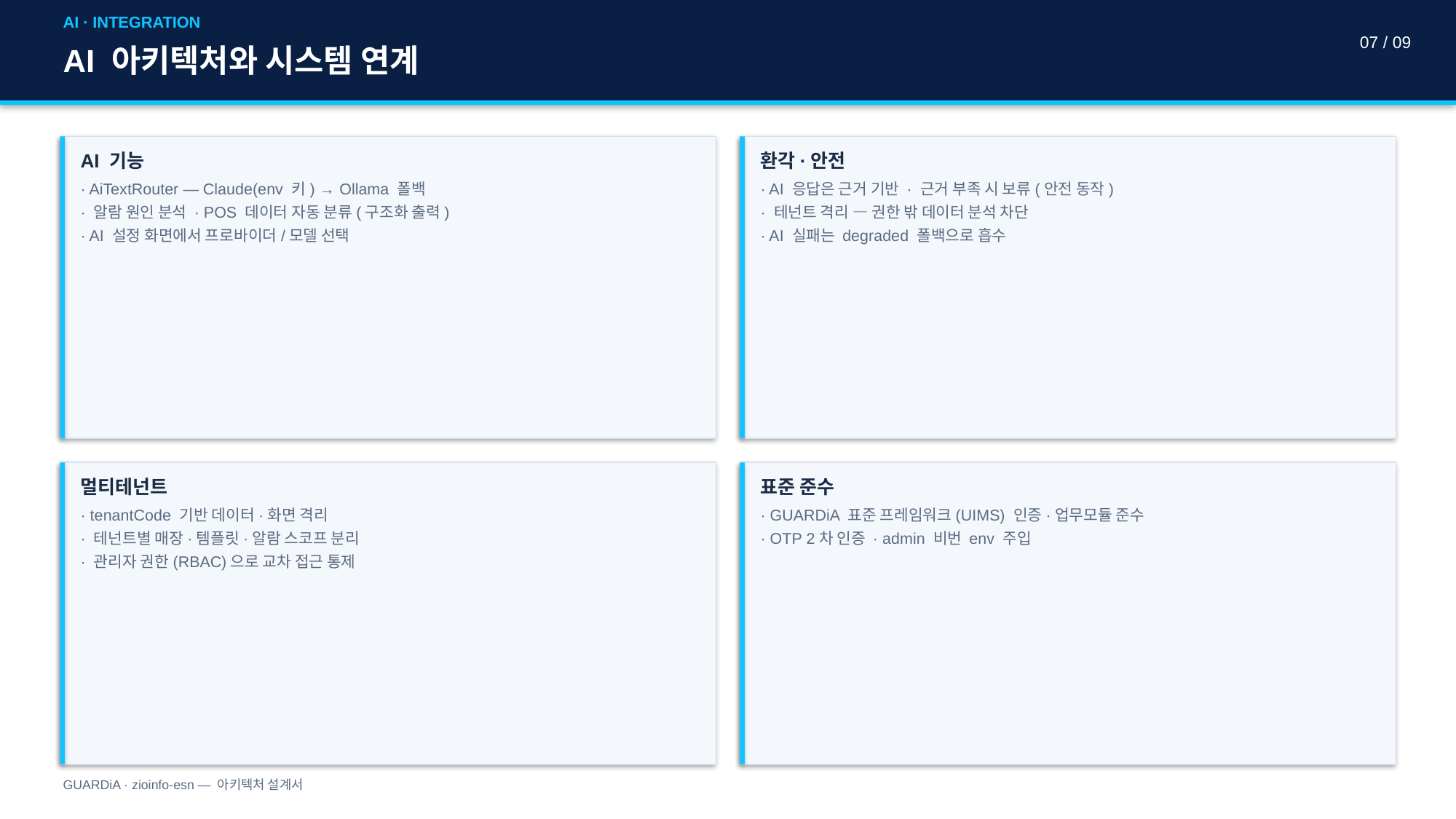

AI · INTEGRATION
07 / 09
AI 아키텍처와 시스템 연계

AI 기능
· AiTextRouter — Claude(env 키) → Ollama 폴백
· 알람 원인 분석 · POS 데이터 자동 분류(구조화 출력)
· AI 설정 화면에서 프로바이더/모델 선택
환각·안전
· AI 응답은 근거 기반 · 근거 부족 시 보류(안전 동작)
· 테넌트 격리 — 권한 밖 데이터 분석 차단
· AI 실패는 degraded 폴백으로 흡수

멀티테넌트
· tenantCode 기반 데이터·화면 격리
· 테넌트별 매장·템플릿·알람 스코프 분리
· 관리자 권한(RBAC)으로 교차 접근 통제
표준 준수
· GUARDiA 표준 프레임워크(UIMS) 인증·업무모듈 준수
· OTP 2차 인증 · admin 비번 env 주입
GUARDiA · zioinfo-esn — 아키텍처 설계서